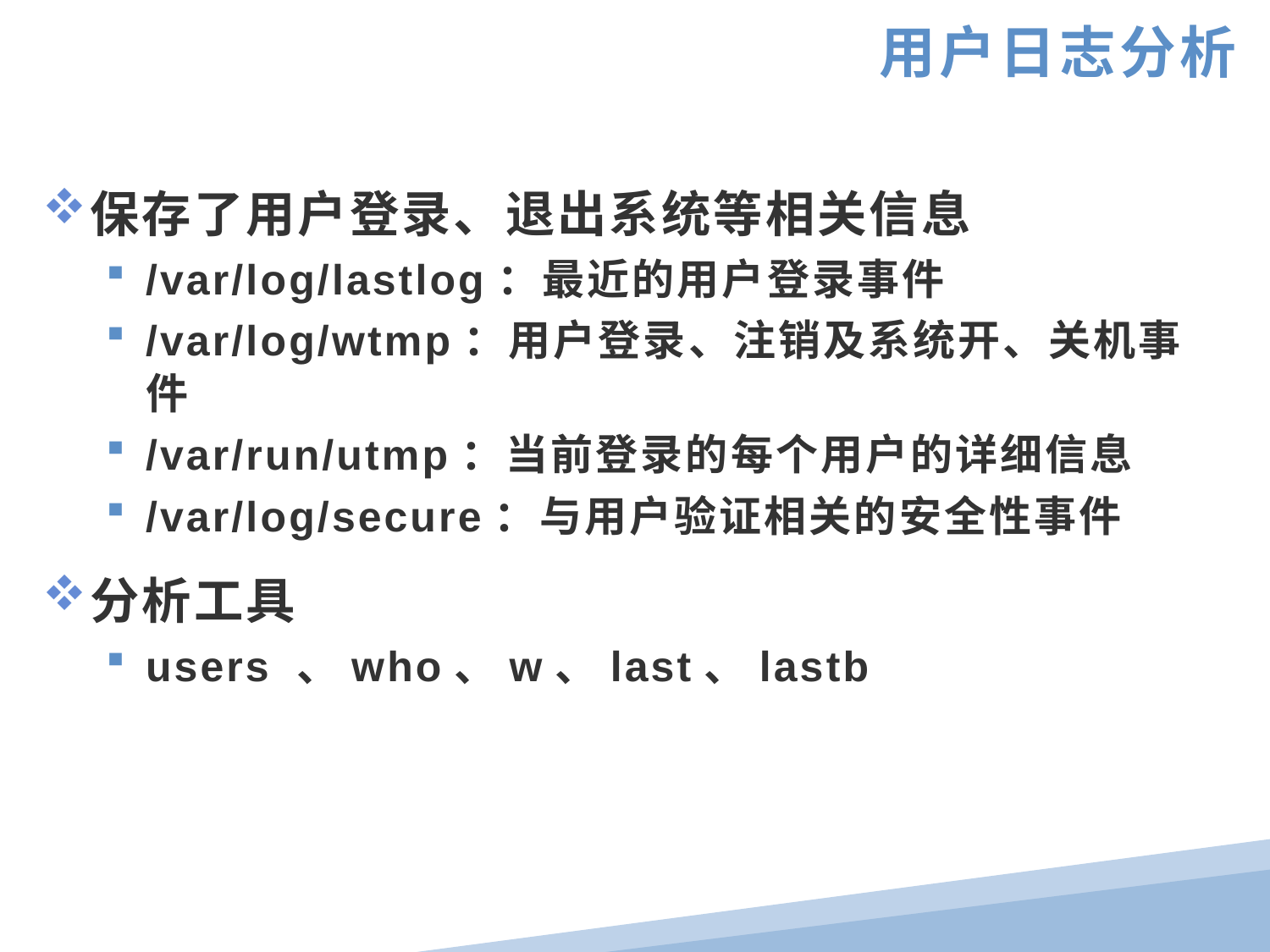

用户日志分析
保存了用户登录、退出系统等相关信息
/var/log/lastlog：最近的用户登录事件
/var/log/wtmp：用户登录、注销及系统开、关机事件
/var/run/utmp：当前登录的每个用户的详细信息
/var/log/secure：与用户验证相关的安全性事件
分析工具
users 、who、w、last、lastb